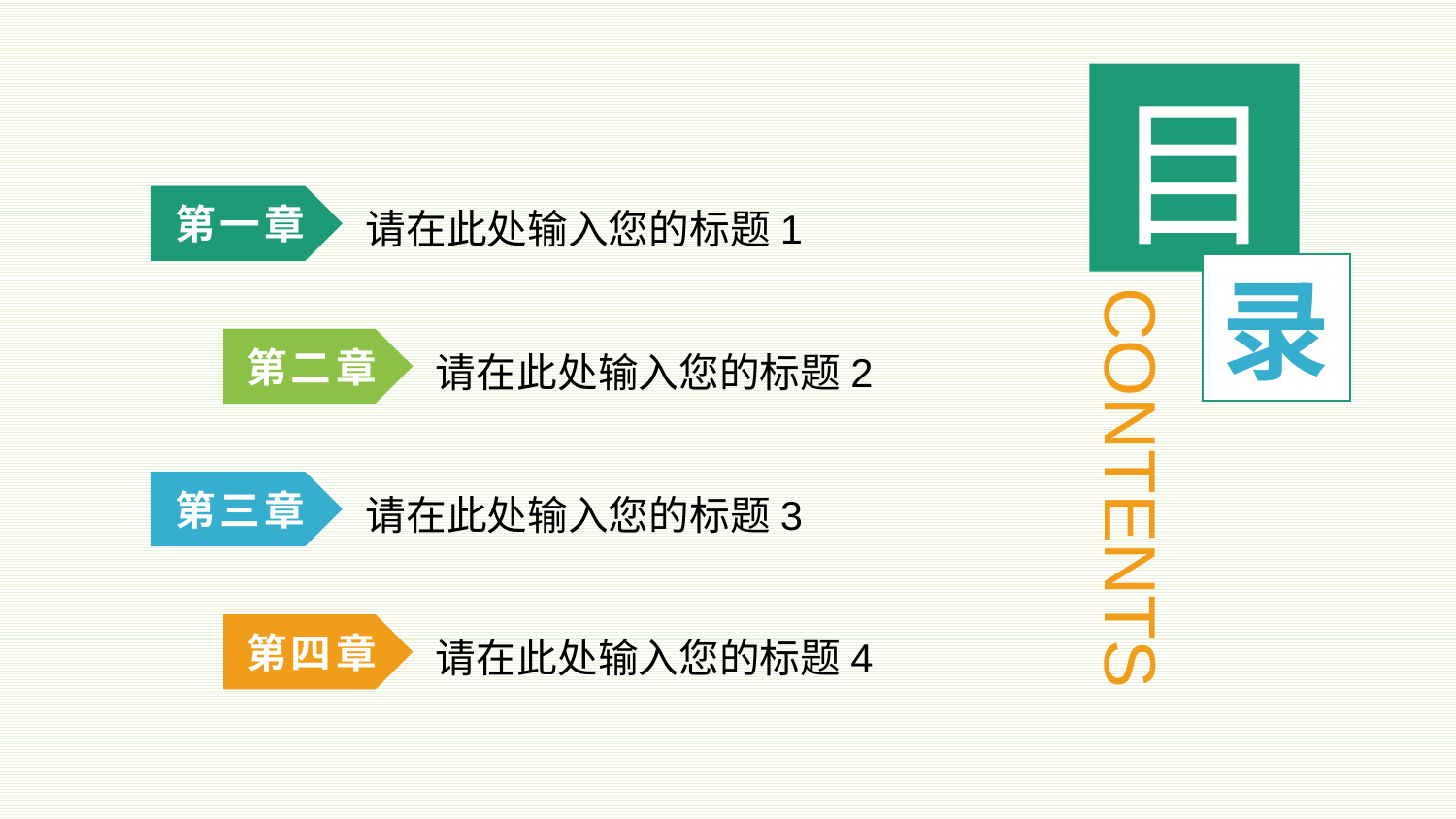

目
请在此处输入您的标题1
第一章
录
CONTENTS
请在此处输入您的标题2
第二章
请在此处输入您的标题3
第三章
请在此处输入您的标题4
第四章